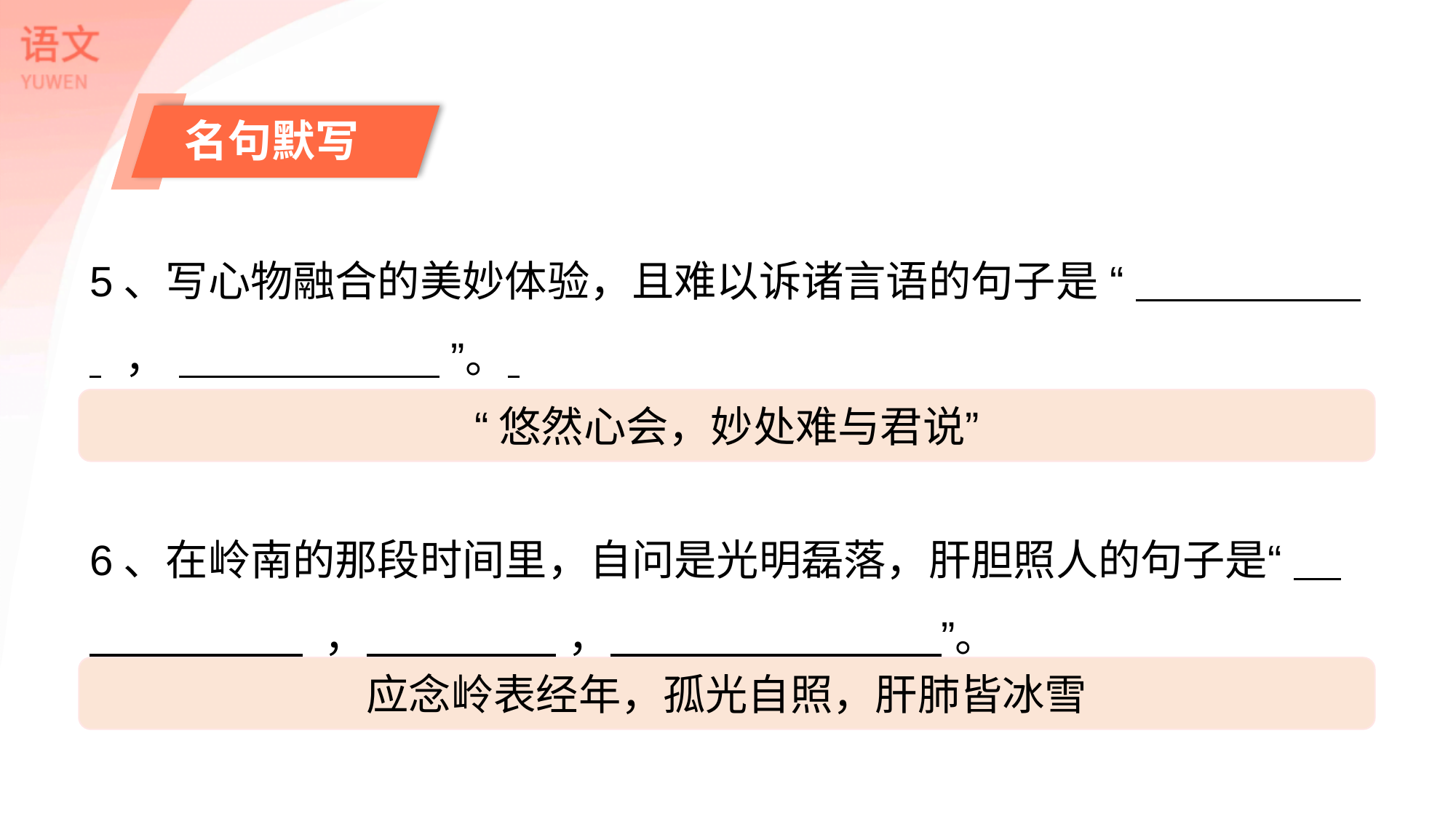

名句默写
5、写心物融合的美妙体验，且难以诉诸言语的句子是 “                        ，                        ”。
“悠然心会，妙处难与君说”
6、在岭南的那段时间里，自问是光明磊落，肝胆照人的句子是“
                   ，                 ，                            ”。
应念岭表经年，孤光自照，肝肺皆冰雪